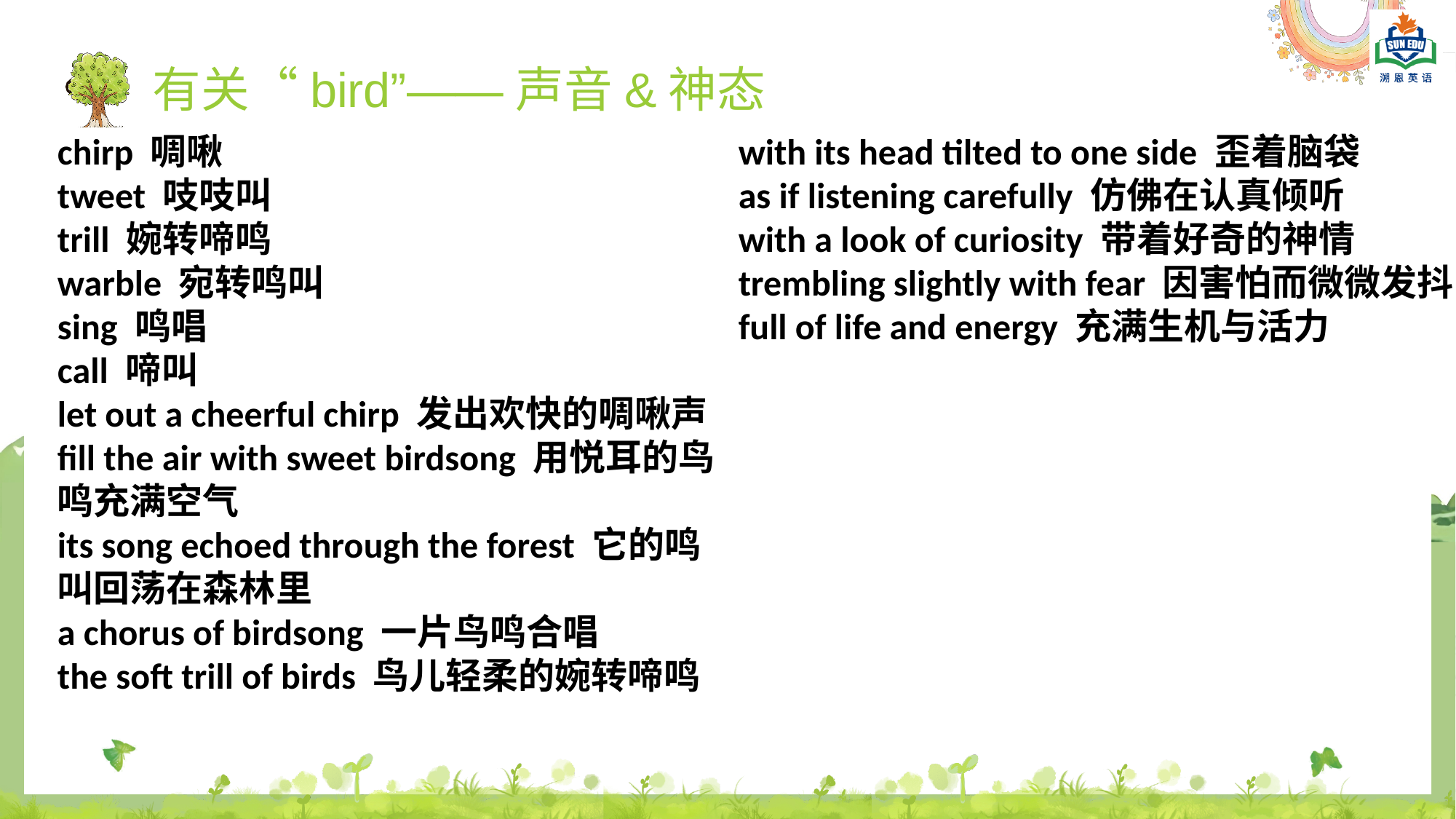

有关“bird”——声音&神态
chirp 啁啾
tweet 吱吱叫
trill 婉转啼鸣
warble 宛转鸣叫
sing 鸣唱
call 啼叫
let out a cheerful chirp 发出欢快的啁啾声
fill the air with sweet birdsong 用悦耳的鸟鸣充满空气
its song echoed through the forest 它的鸣叫回荡在森林里
a chorus of birdsong 一片鸟鸣合唱
the soft trill of birds 鸟儿轻柔的婉转啼鸣
with its head tilted to one side 歪着脑袋
as if listening carefully 仿佛在认真倾听
with a look of curiosity 带着好奇的神情
trembling slightly with fear 因害怕而微微发抖
full of life and energy 充满生机与活力